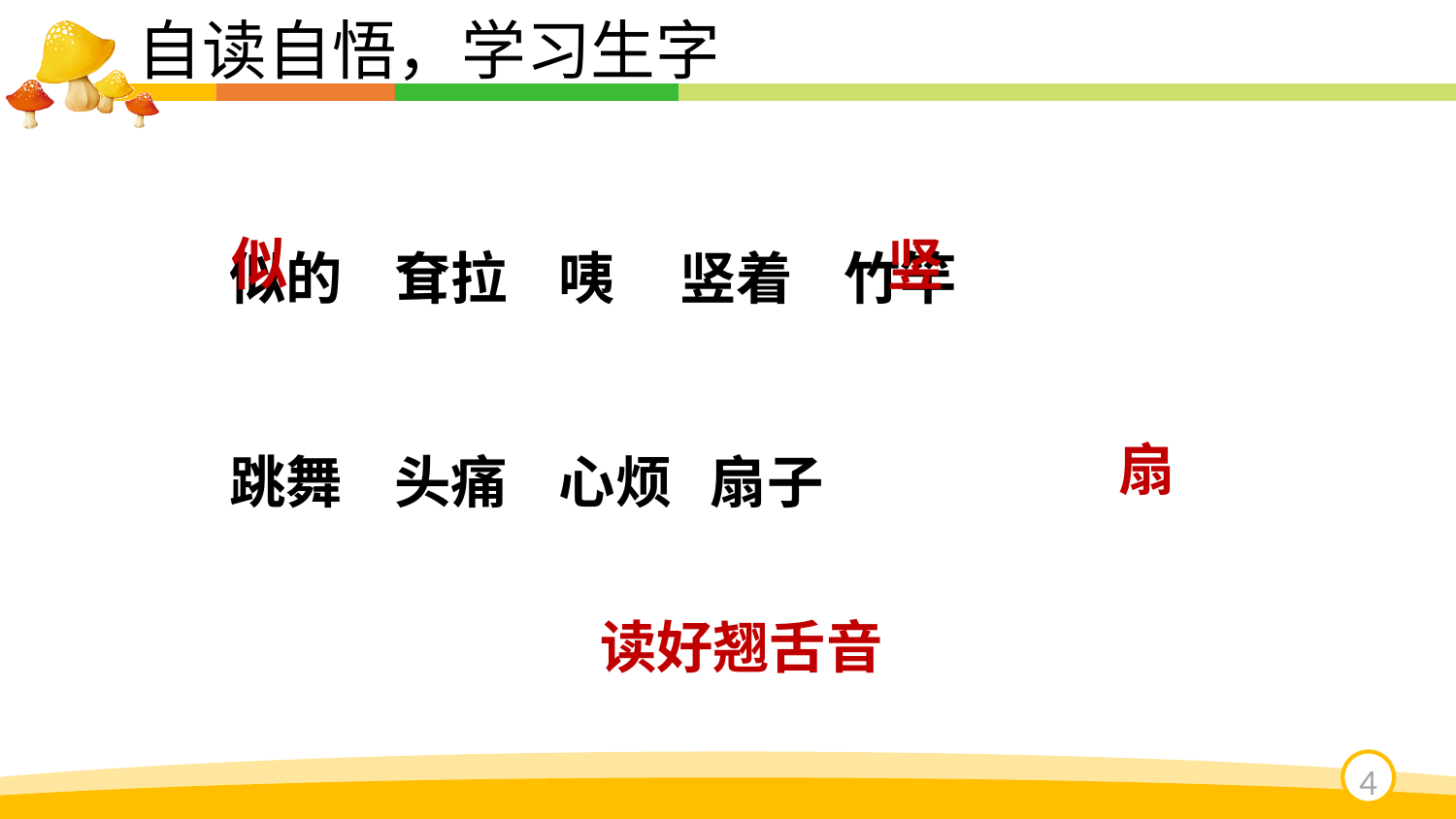

自读自悟，学习生字

 似的    耷拉    咦     竖着    竹竿

 跳舞    头痛    心烦   扇子

似
 竖
扇
读好翘舌音